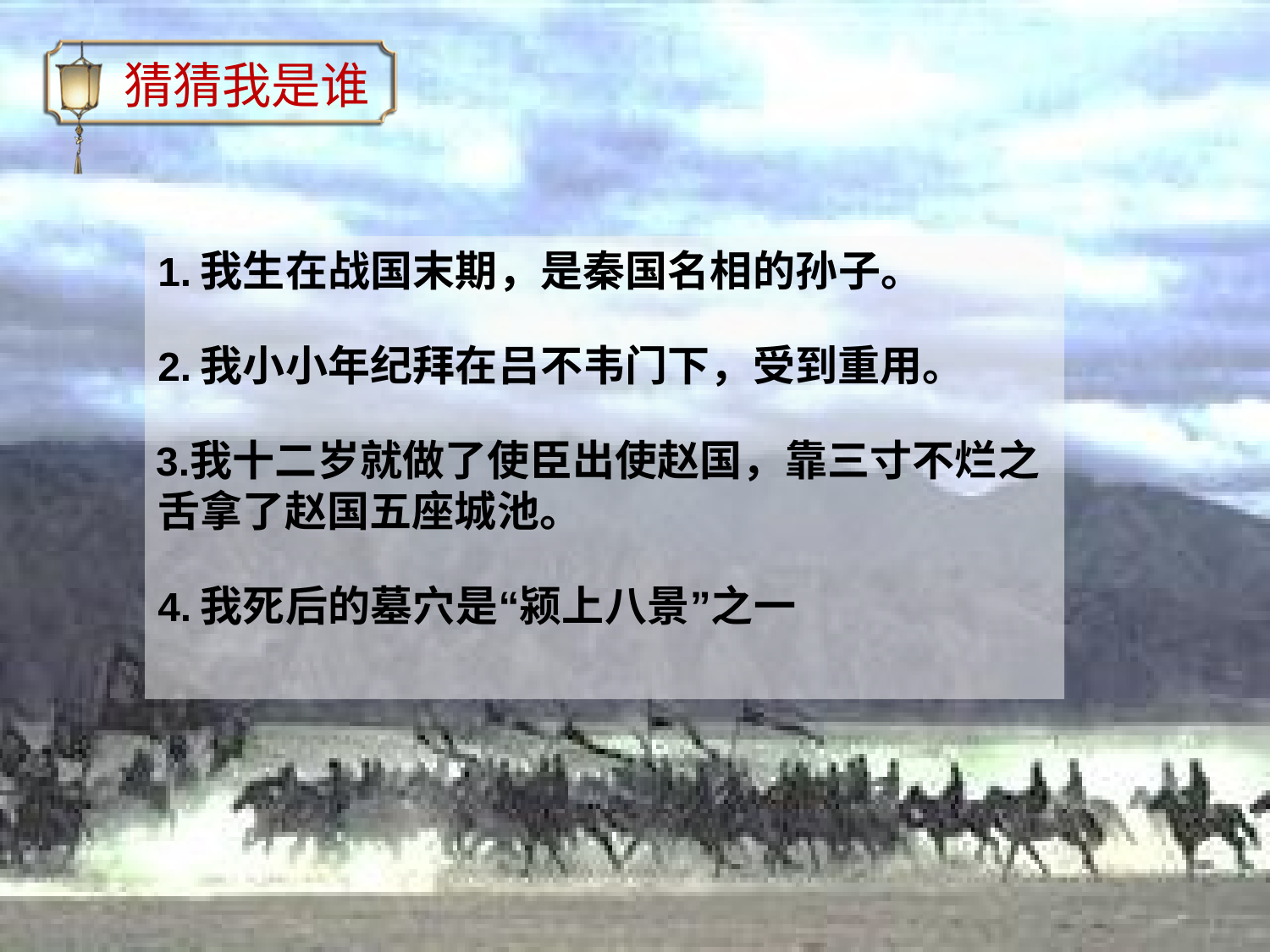

# 猜猜我是谁

我生在战国末期，是秦国名相的孙子。

我小小年纪拜在吕不韦门下，受到重用。

我十二岁就做了使臣出使赵国，靠三寸不烂之 舌拿了赵国五座城池。

我死后的墓穴是“颍上八景”之一